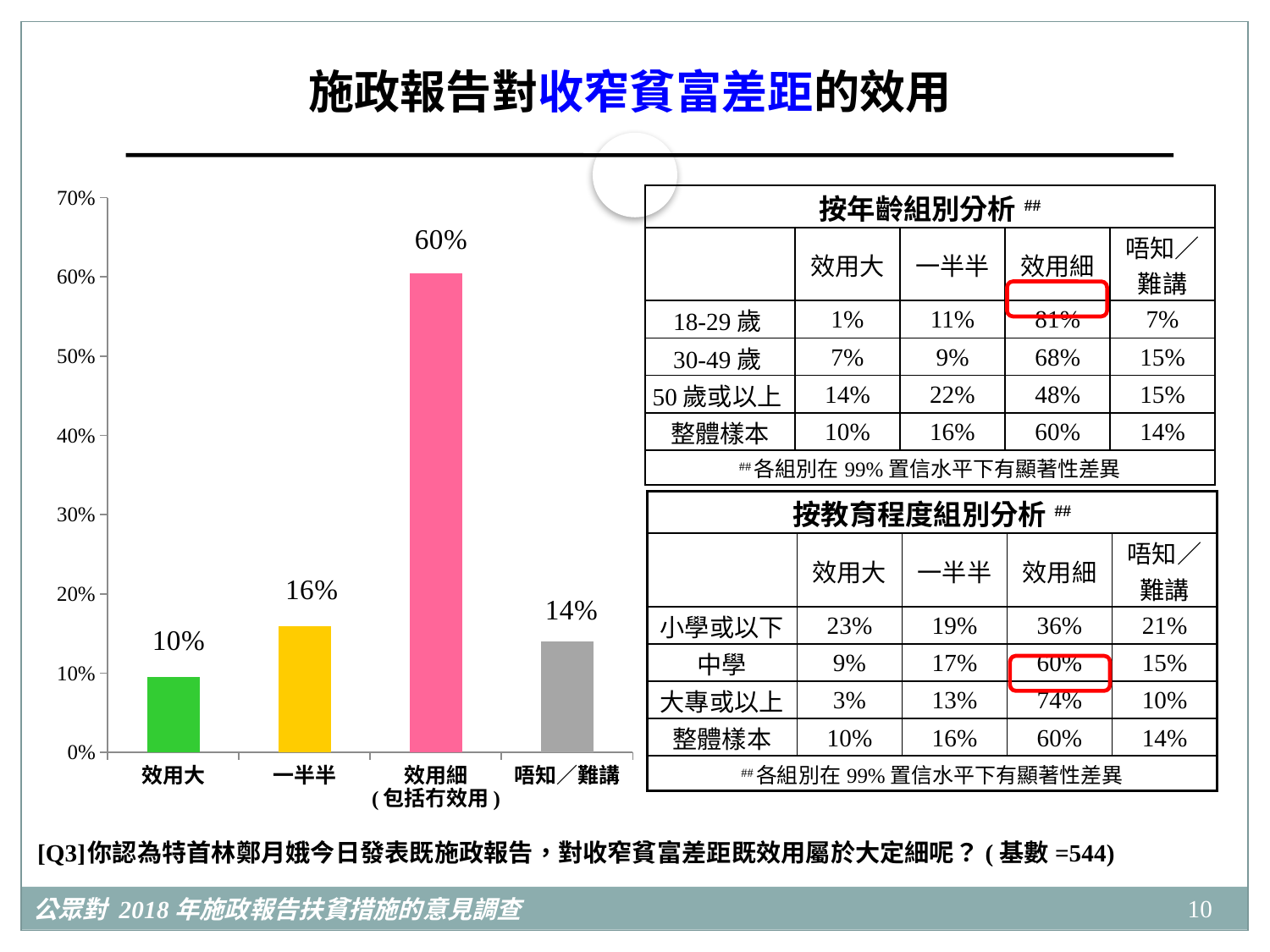

施政報告對收窄貧富差距的效用

### Chart

| Category |  |
|---|---|
| 效用大 | 0.0956779302623304 |
| 一半半 | 0.15930415779565008 |
| 效用細
(包括冇效用) | 0.604927536662546 |
| 唔知／難講 | 0.14009037527947363 |
| 按年齡組別分析## |  |  |  |  |
| --- | --- | --- | --- | --- |
|  | 效用大 | 一半半 | 效用細 | 唔知／ 難講 |
| 18-29歲 | 1% | 11% | 81% | 7% |
| 30-49歲 | 7% | 9% | 68% | 15% |
| 50歲或以上 | 14% | 22% | 48% | 15% |
| 整體樣本 | 10% | 16% | 60% | 14% |
| ##各組別在99%置信水平下有顯著性差異 |  |  |  |  |

| 按教育程度組別分析## |  |  |  |  |
| --- | --- | --- | --- | --- |
|  | 效用大 | 一半半 | 效用細 | 唔知／ 難講 |
| 小學或以下 | 23% | 19% | 36% | 21% |
| 中學 | 9% | 17% | 60% | 15% |
| 大專或以上 | 3% | 13% | 74% | 10% |
| 整體樣本 | 10% | 16% | 60% | 14% |
| ##各組別在99%置信水平下有顯著性差異 |  |  |  |  |

[Q3]	你認為特首林鄭月娥今日發表既施政報告，對收窄貧富差距既效用屬於大定細呢？(基數=544)